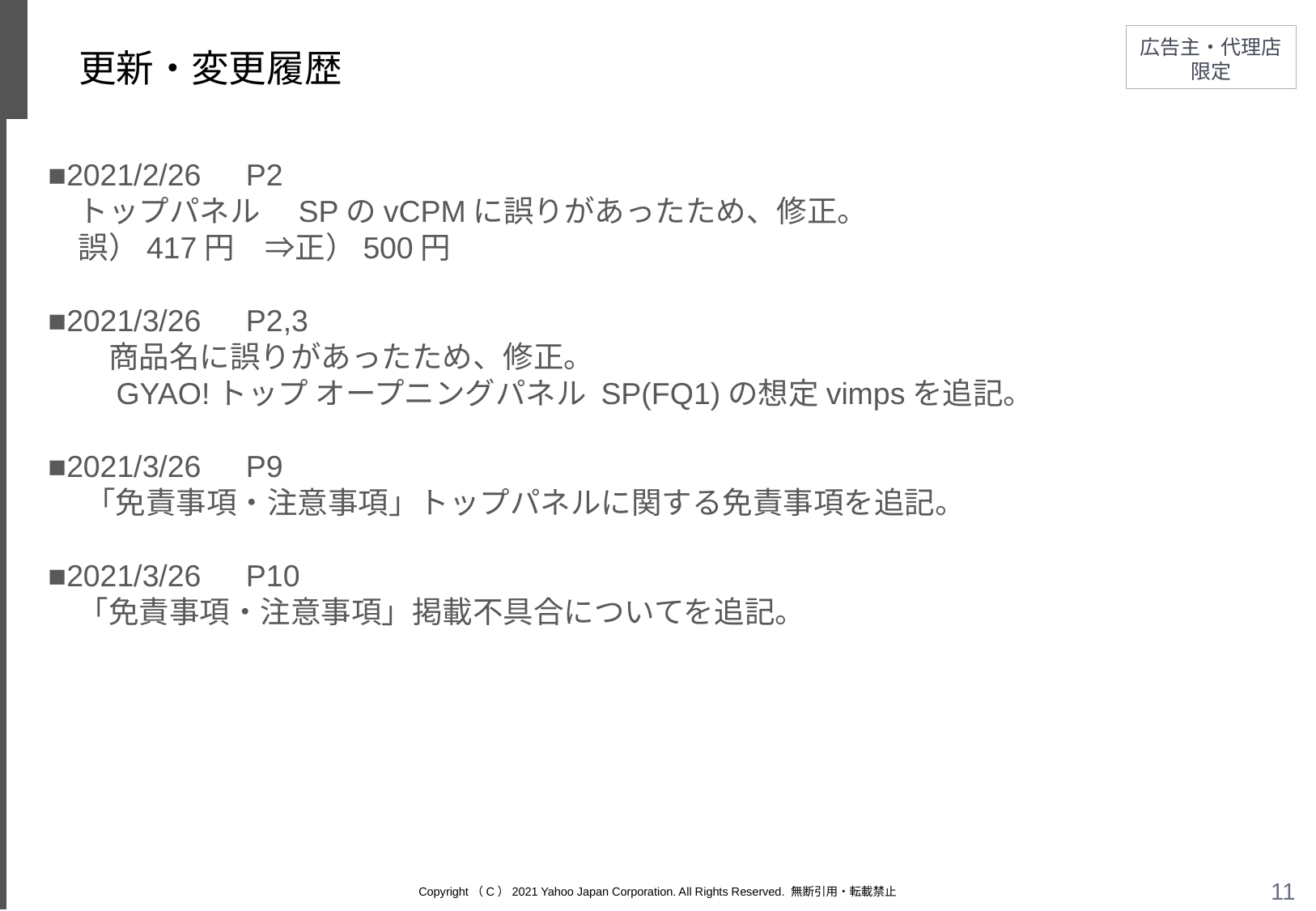

# 更新・変更履歴
■2021/2/26　P2
　トップパネル　SPのvCPMに誤りがあったため、修正。
　誤）417円　⇒正）500円

■2021/3/26　P2,3
　　商品名に誤りがあったため、修正。
　　GYAO!トップ オープニングパネル SP(FQ1)の想定vimpsを追記。

■2021/3/26　P9
　 「免責事項・注意事項」トップパネルに関する免責事項を追記。

■2021/3/26　P10
　「免責事項・注意事項」掲載不具合についてを追記。

Copyright（C）2021 Yahoo Japan Corporation. All Rights Reserved. 無断引用・転載禁止